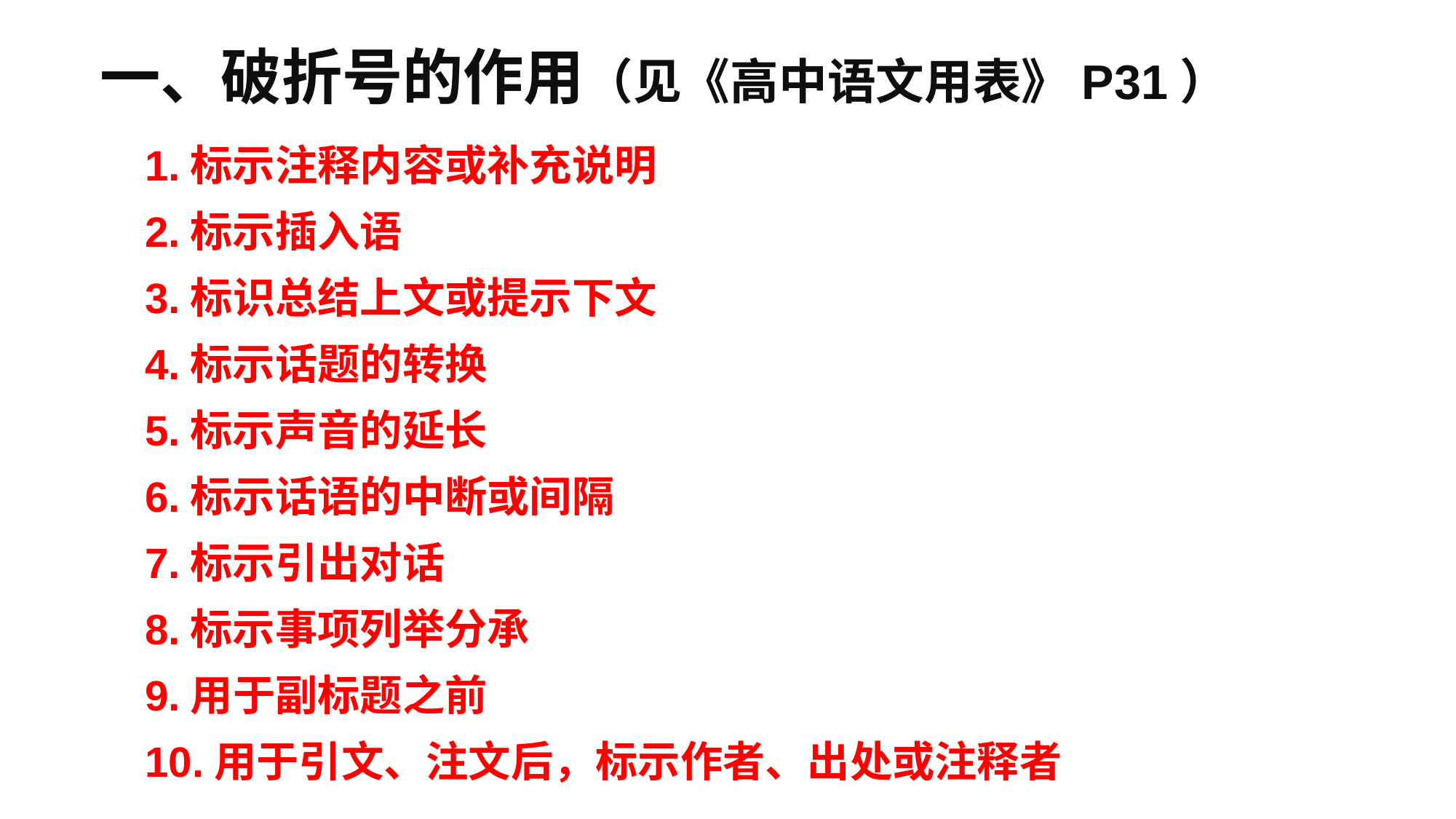

一、破折号的作用（见《高中语文用表》P31）
1.标示注释内容或补充说明
2.标示插入语
3.标识总结上文或提示下文
4.标示话题的转换
5.标示声音的延长
6.标示话语的中断或间隔
7.标示引出对话
8.标示事项列举分承
9.用于副标题之前
10.用于引文、注文后，标示作者、出处或注释者